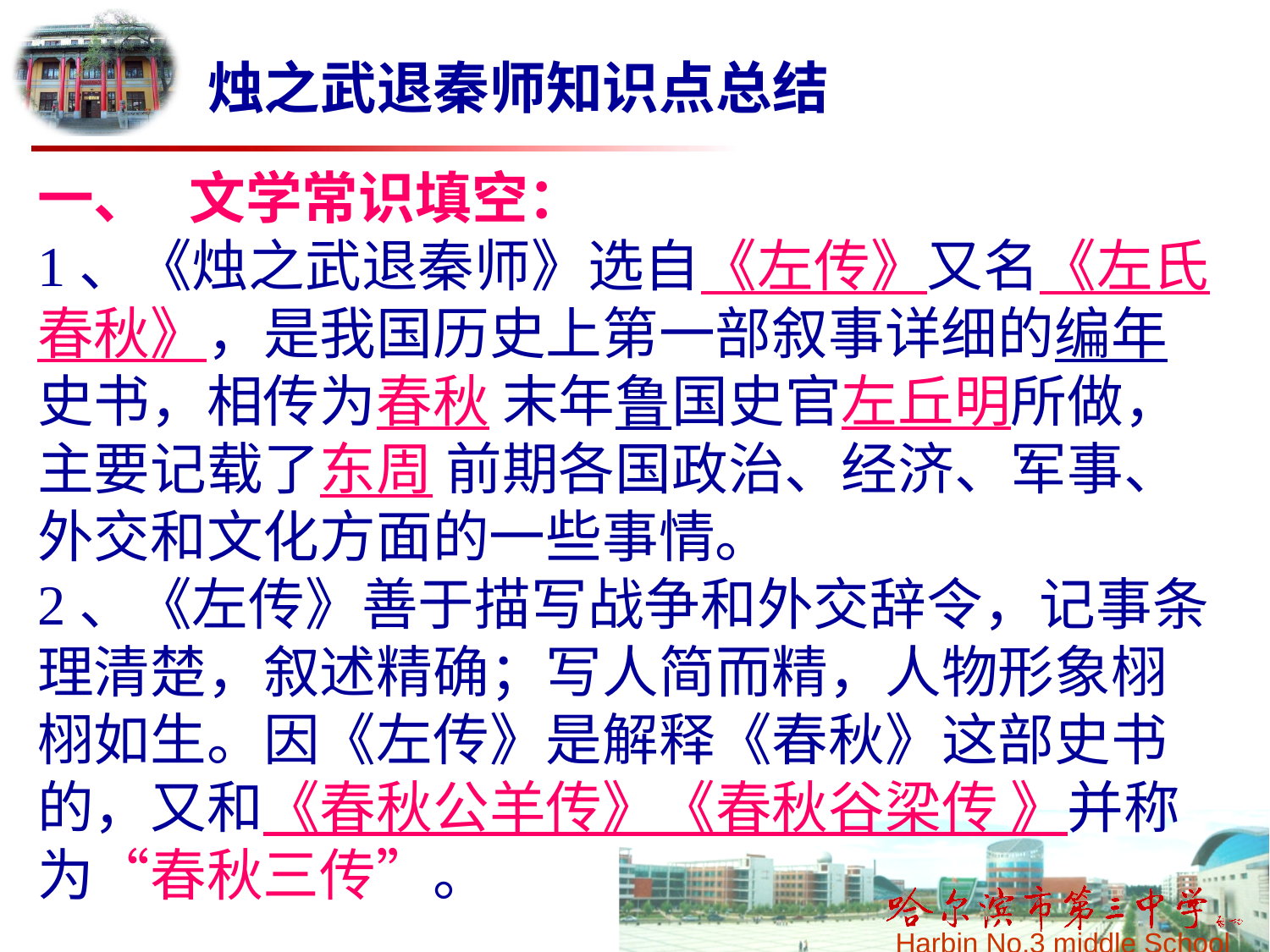

烛之武退秦师知识点总结
一、   文学常识填空：
1、《烛之武退秦师》选自《左传》又名《左氏春秋》，是我国历史上第一部叙事详细的编年史书，相传为春秋 末年鲁国史官左丘明所做，主要记载了东周 前期各国政治、经济、军事、外交和文化方面的一些事情。
2、《左传》善于描写战争和外交辞令，记事条理清楚，叙述精确；写人简而精，人物形象栩栩如生。因《左传》是解释《春秋》这部史书的，又和《春秋公羊传》《春秋谷梁传 》并称为“春秋三传”。